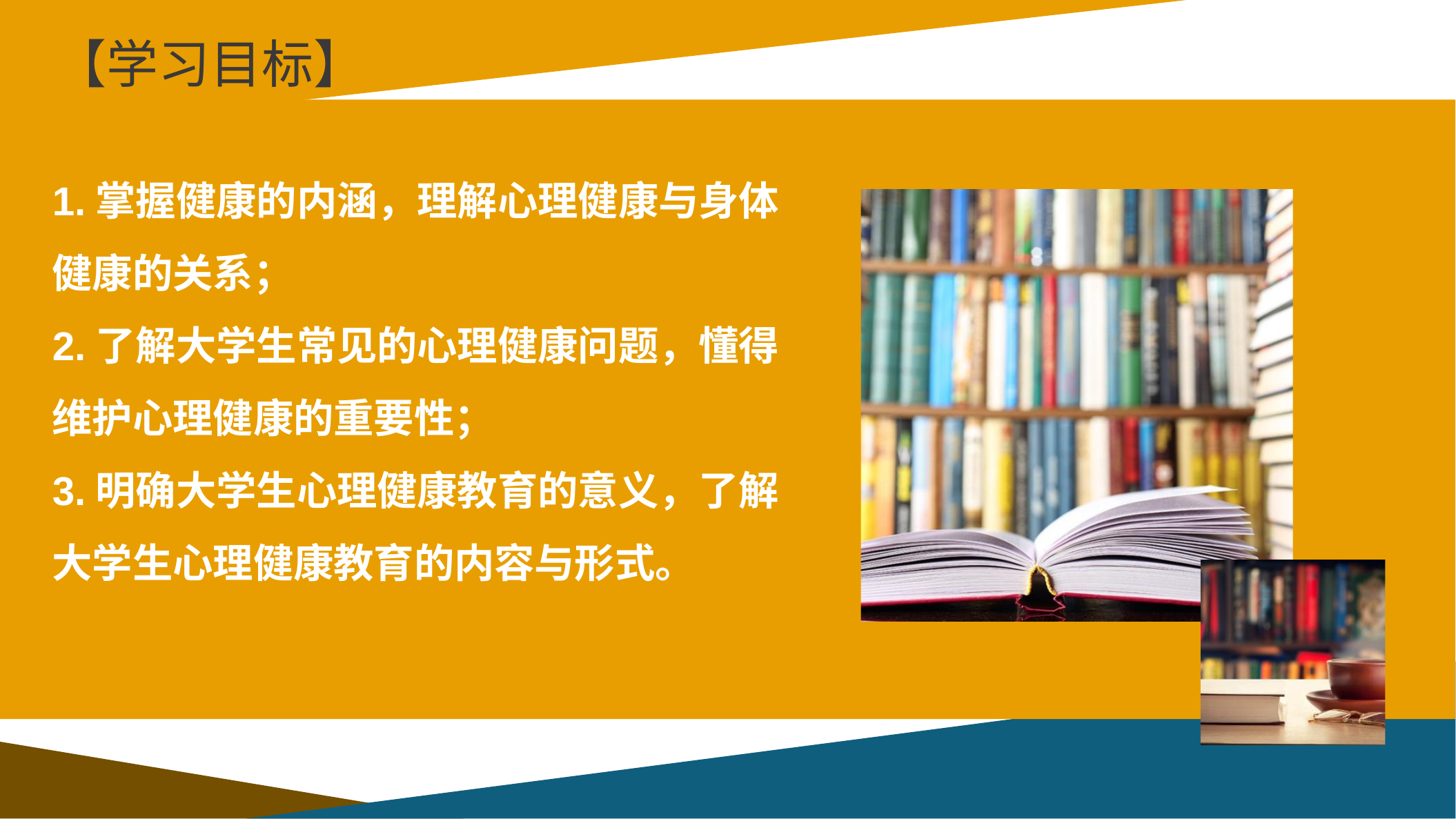

【学习目标】

1.掌握健康的内涵，理解心理健康与身体健康的关系；
2.了解大学生常见的心理健康问题，懂得维护心理健康的重要性；
3.明确大学生心理健康教育的意义，了解大学生心理健康教育的内容与形式。